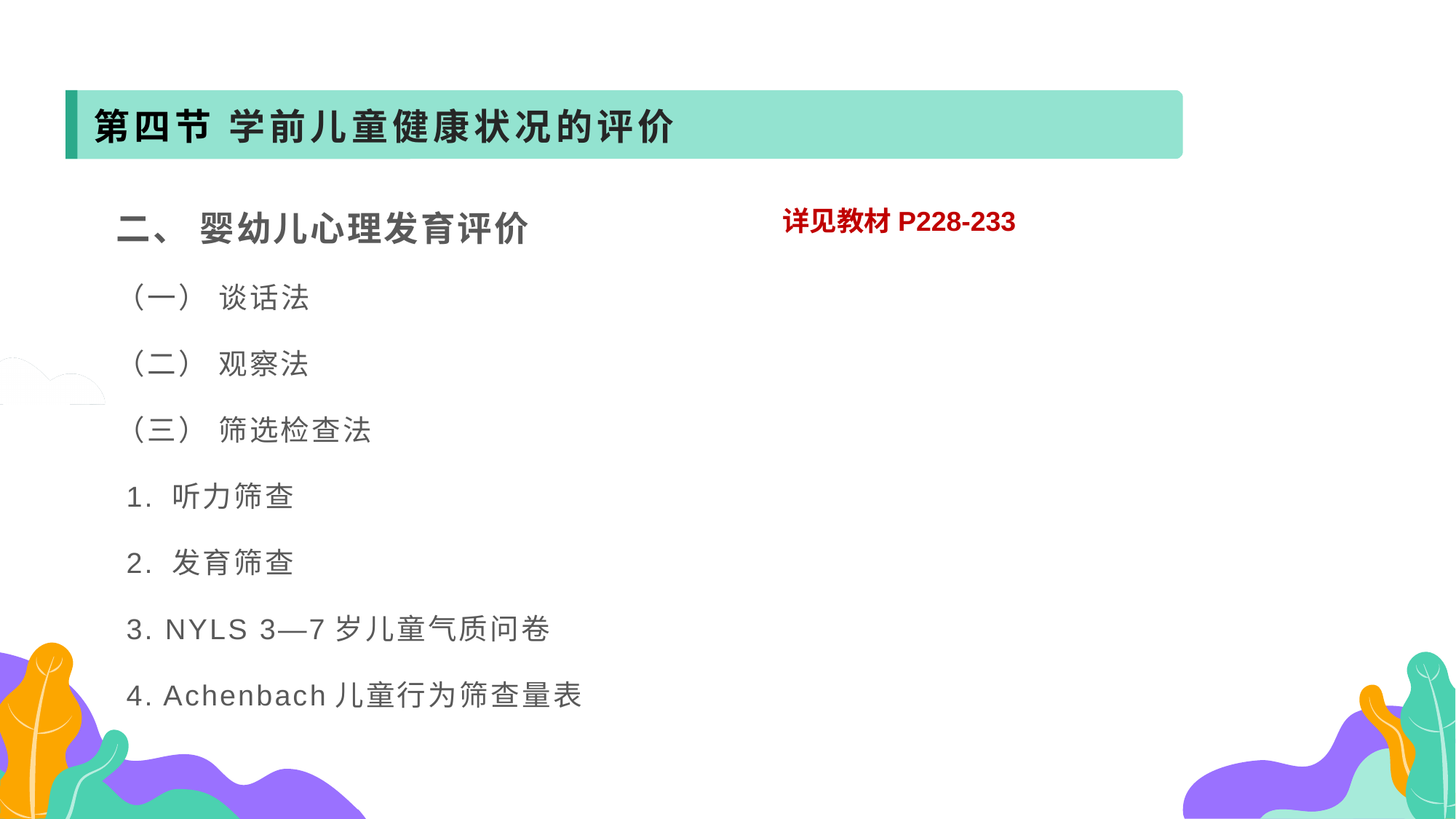

第四节 学前儿童健康状况的评价
二、 婴幼儿心理发育评价
（一） 谈话法
（二） 观察法
（三） 筛选检查法
 1. 听力筛查
 2. 发育筛查
 3. NYLS 3—7岁儿童气质问卷
 4. Achenbach儿童行为筛查量表
详见教材P228-233